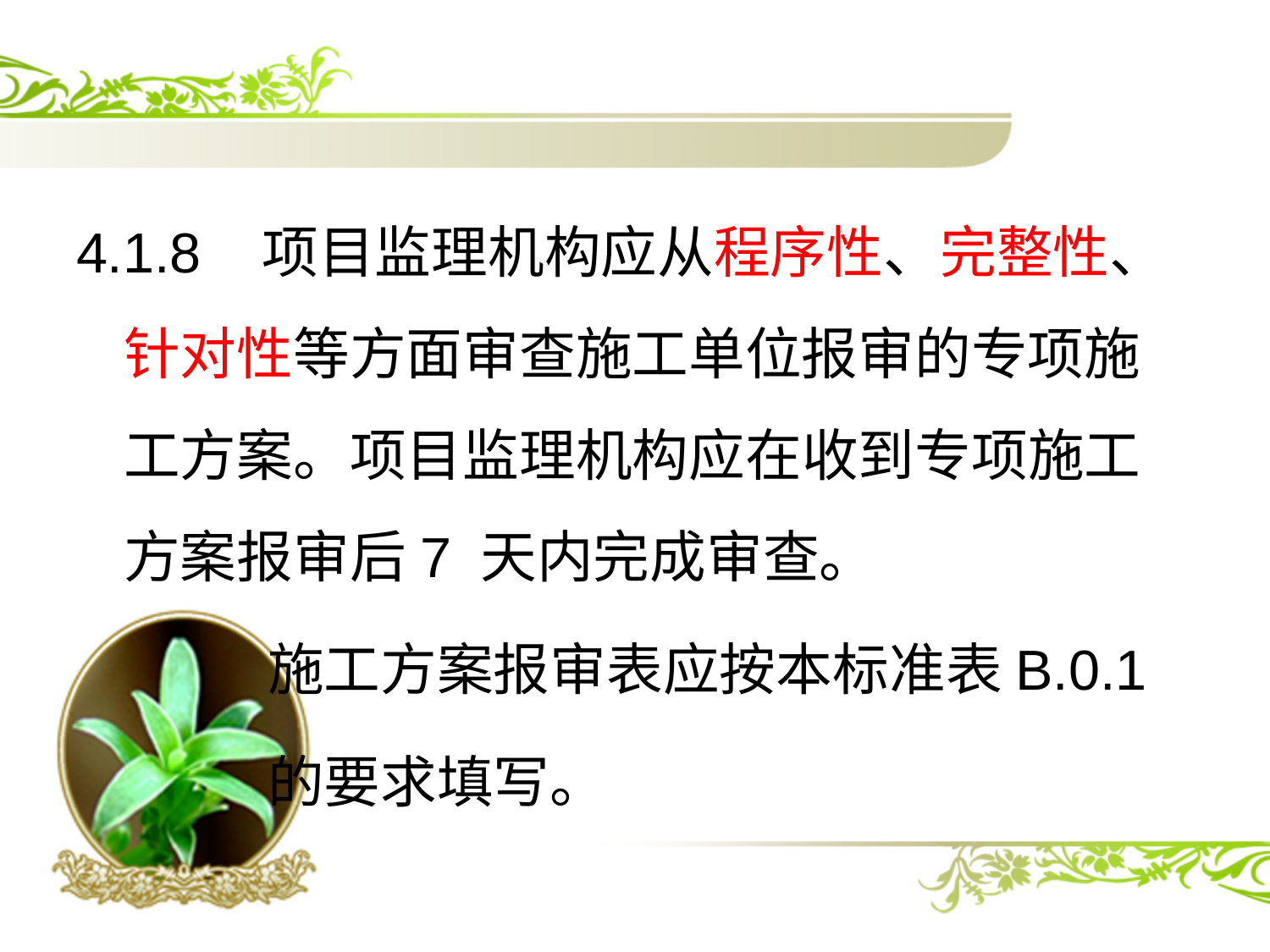

#
4.1.8   项目监理机构应从程序性、完整性、针对性等方面审查施工单位报审的专项施工方案。项目监理机构应在收到专项施工方案报审后7 天内完成审查。
              施工方案报审表应按本标准表B.0.1
              的要求填写。